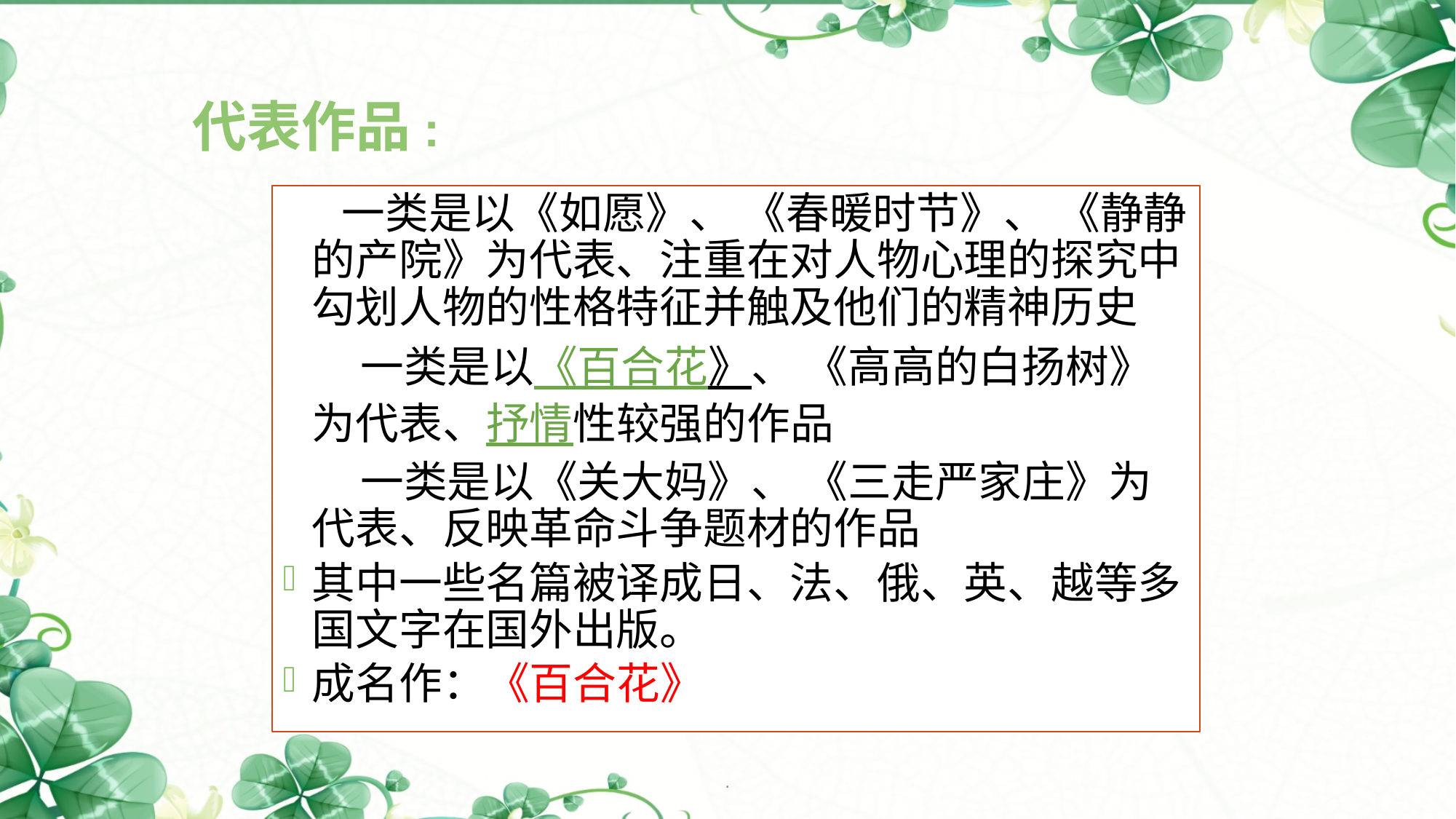

代表作品:
       一类是以《如愿》、 《春暖时节》、 《静静的产院》为代表、注重在对人物心理的探究中勾划人物的性格特征并触及他们的精神历史
       一类是以《百合花》、 《高高的白扬树》为代表、抒情性较强的作品
       一类是以《关大妈》、 《三走严家庄》为代表、反映革命斗争题材的作品
其中一些名篇被译成日、法、俄、英、越等多国文字在国外出版。
成名作：《百合花》
.